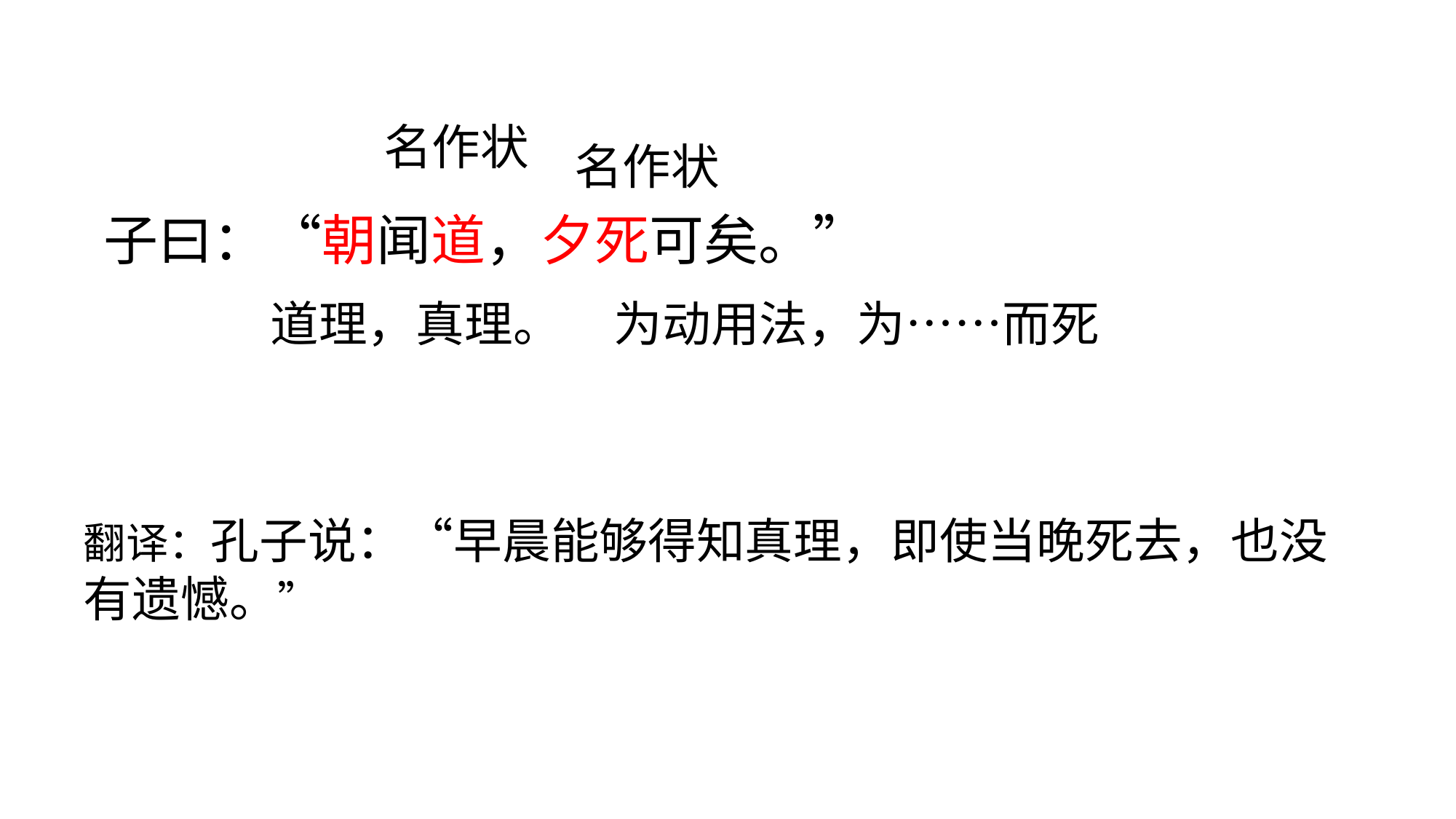

名作状
名作状
子曰：“朝闻道，夕死可矣。”
道理，真理。
为动用法，为……而死
翻译：孔子说：“早晨能够得知真理，即使当晚死去，也没有遗憾。”